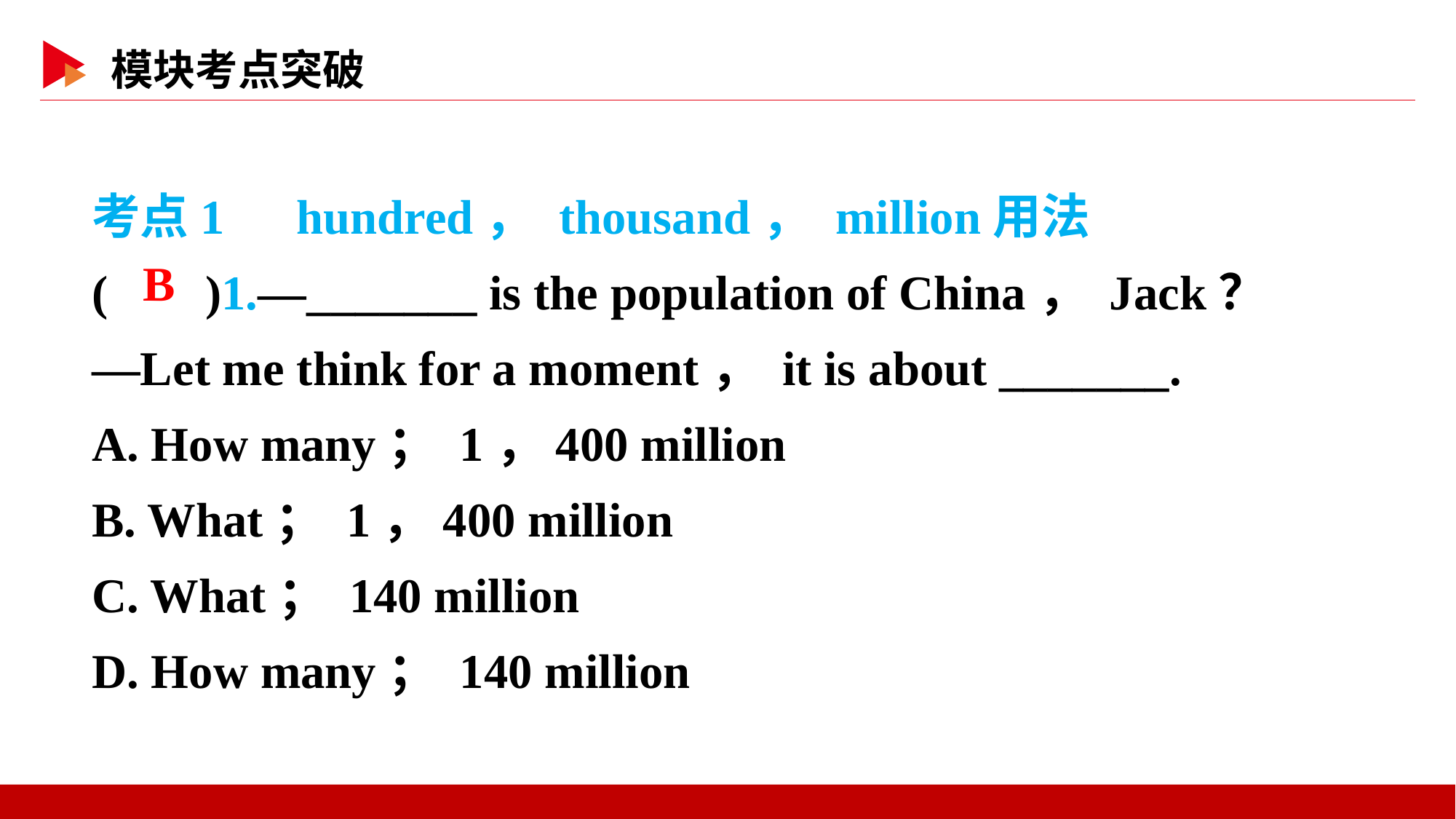

考点1　hundred， thousand， million用法
(        )1.—_______ is the population of China， Jack？
—Let me think for a moment， it is about _______.
A. How many； 1，400 million
B. What； 1，400 million
C. What； 140 million
D. How many； 140 million
   B